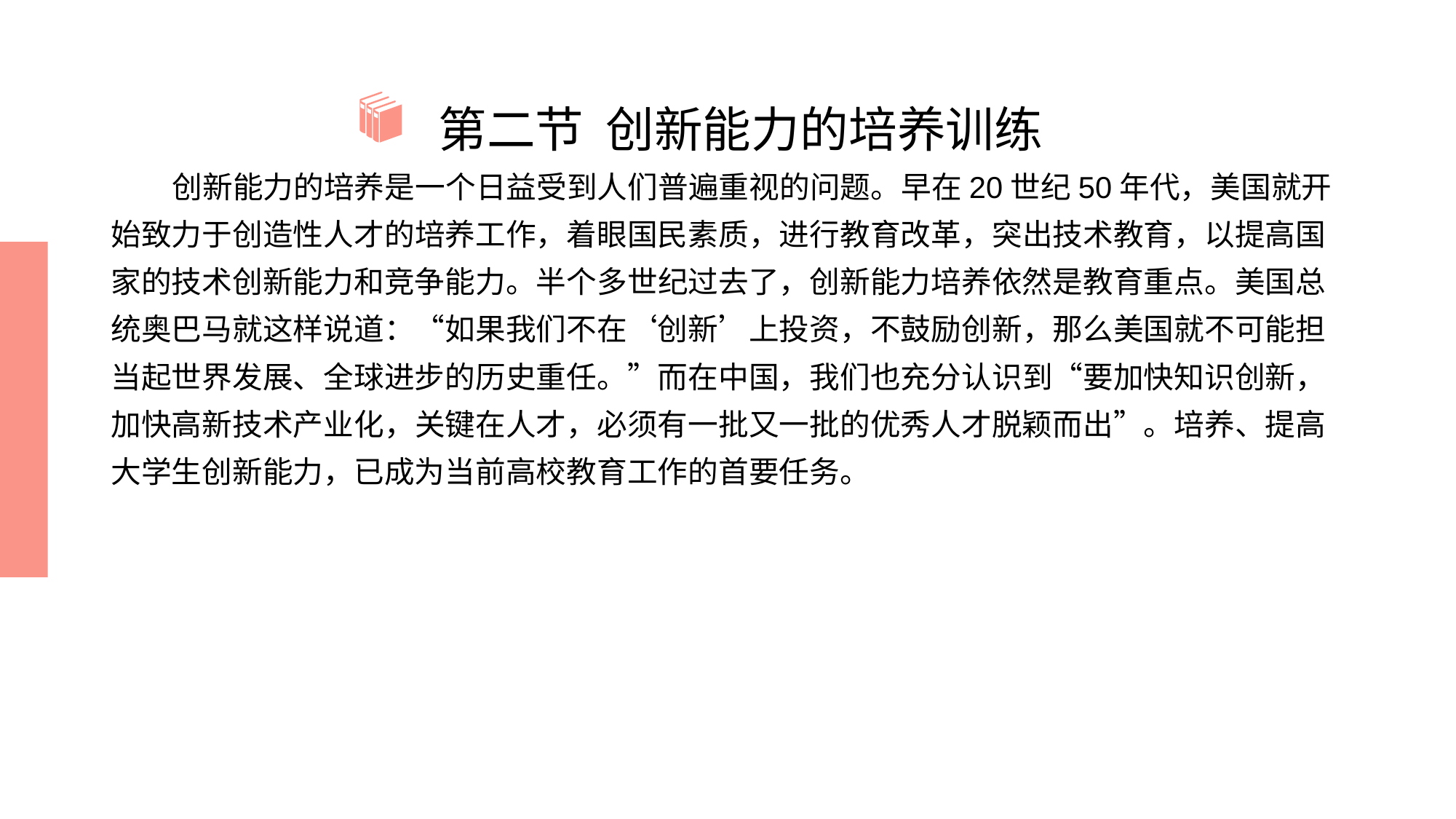

# 第二节  创新能力的培养训练
        创新能力的培养是一个日益受到人们普遍重视的问题。早在20世纪50年代，美国就开始致力于创造性人才的培养工作，着眼国民素质，进行教育改革，突出技术教育，以提高国家的技术创新能力和竞争能力。半个多世纪过去了，创新能力培养依然是教育重点。美国总统奥巴马就这样说道：“如果我们不在‘创新’上投资，不鼓励创新，那么美国就不可能担当起世界发展、全球进步的历史重任。”而在中国，我们也充分认识到“要加快知识创新，加快高新技术产业化，关键在人才，必须有一批又一批的优秀人才脱颖而出”。培养、提高大学生创新能力，已成为当前高校教育工作的首要任务。